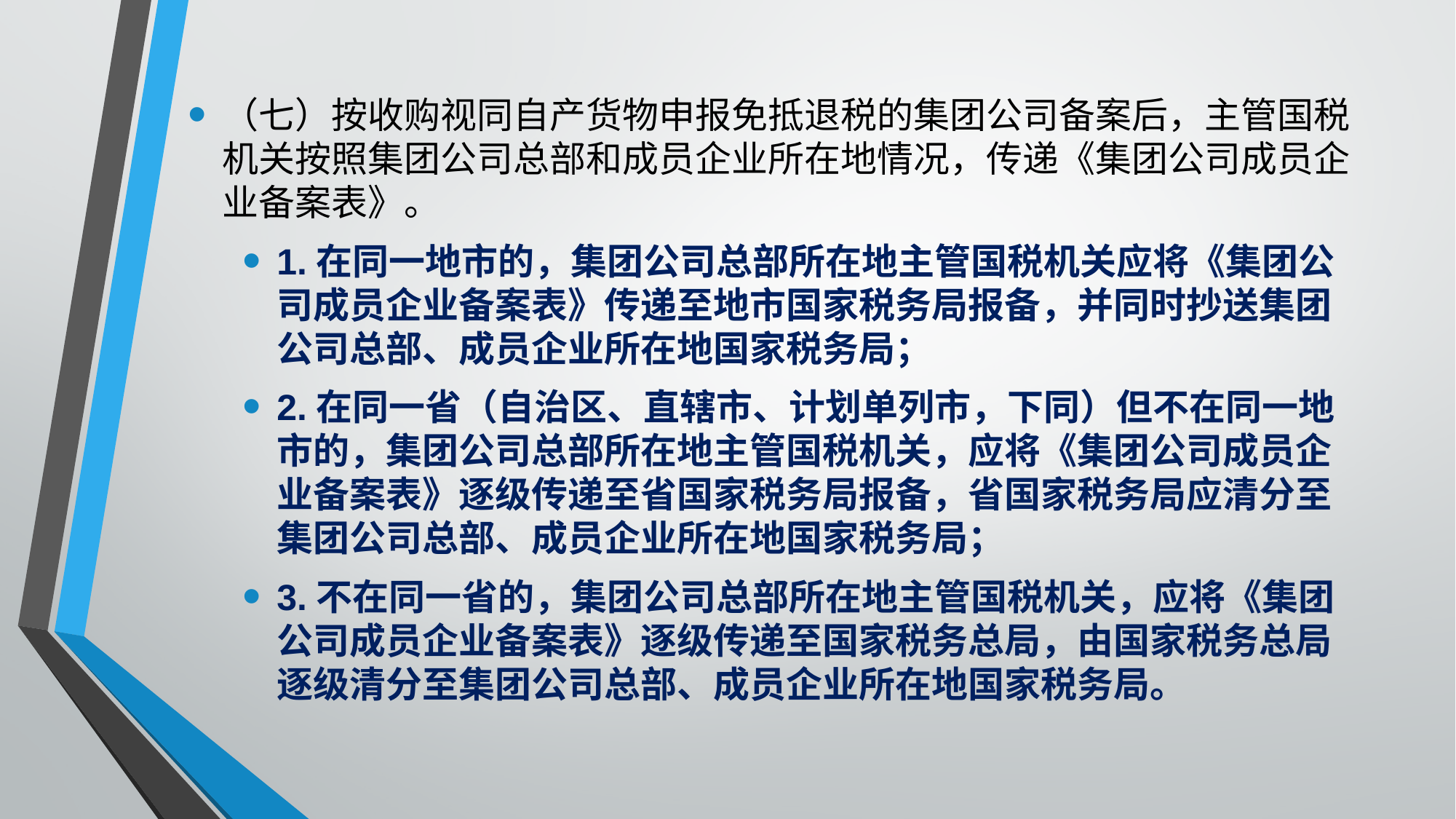

（七）按收购视同自产货物申报免抵退税的集团公司备案后，主管国税机关按照集团公司总部和成员企业所在地情况，传递《集团公司成员企业备案表》。
1.在同一地市的，集团公司总部所在地主管国税机关应将《集团公司成员企业备案表》传递至地市国家税务局报备，并同时抄送集团公司总部、成员企业所在地国家税务局；
2.在同一省（自治区、直辖市、计划单列市，下同）但不在同一地市的，集团公司总部所在地主管国税机关，应将《集团公司成员企业备案表》逐级传递至省国家税务局报备，省国家税务局应清分至集团公司总部、成员企业所在地国家税务局；
3.不在同一省的，集团公司总部所在地主管国税机关，应将《集团公司成员企业备案表》逐级传递至国家税务总局，由国家税务总局逐级清分至集团公司总部、成员企业所在地国家税务局。